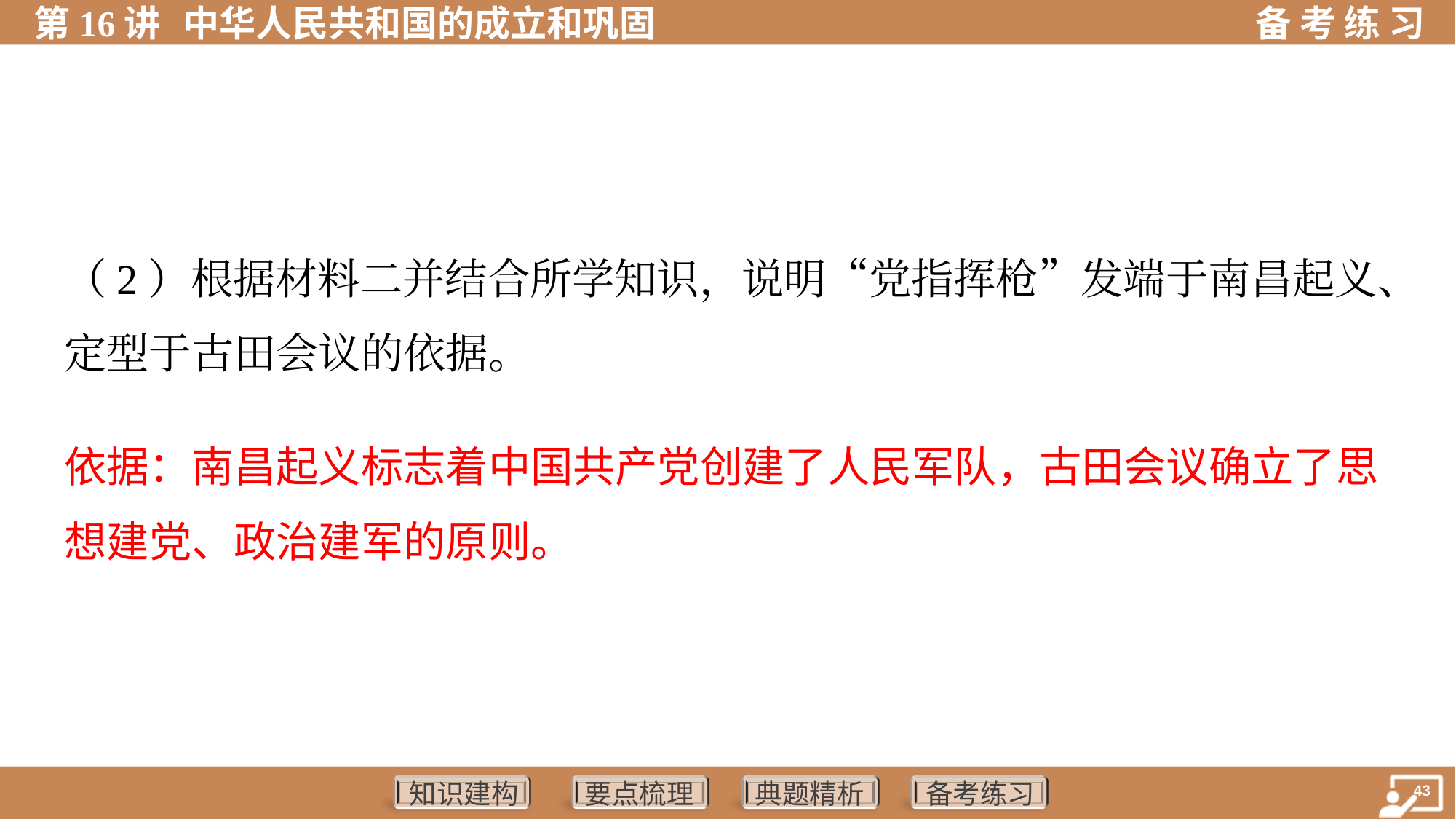

（2）根据材料二并结合所学知识，说明“党指挥枪”发端于南昌起义、
定型于古田会议的依据。
依据：南昌起义标志着中国共产党创建了人民军队，古田会议确立了思
想建党、政治建军的原则。